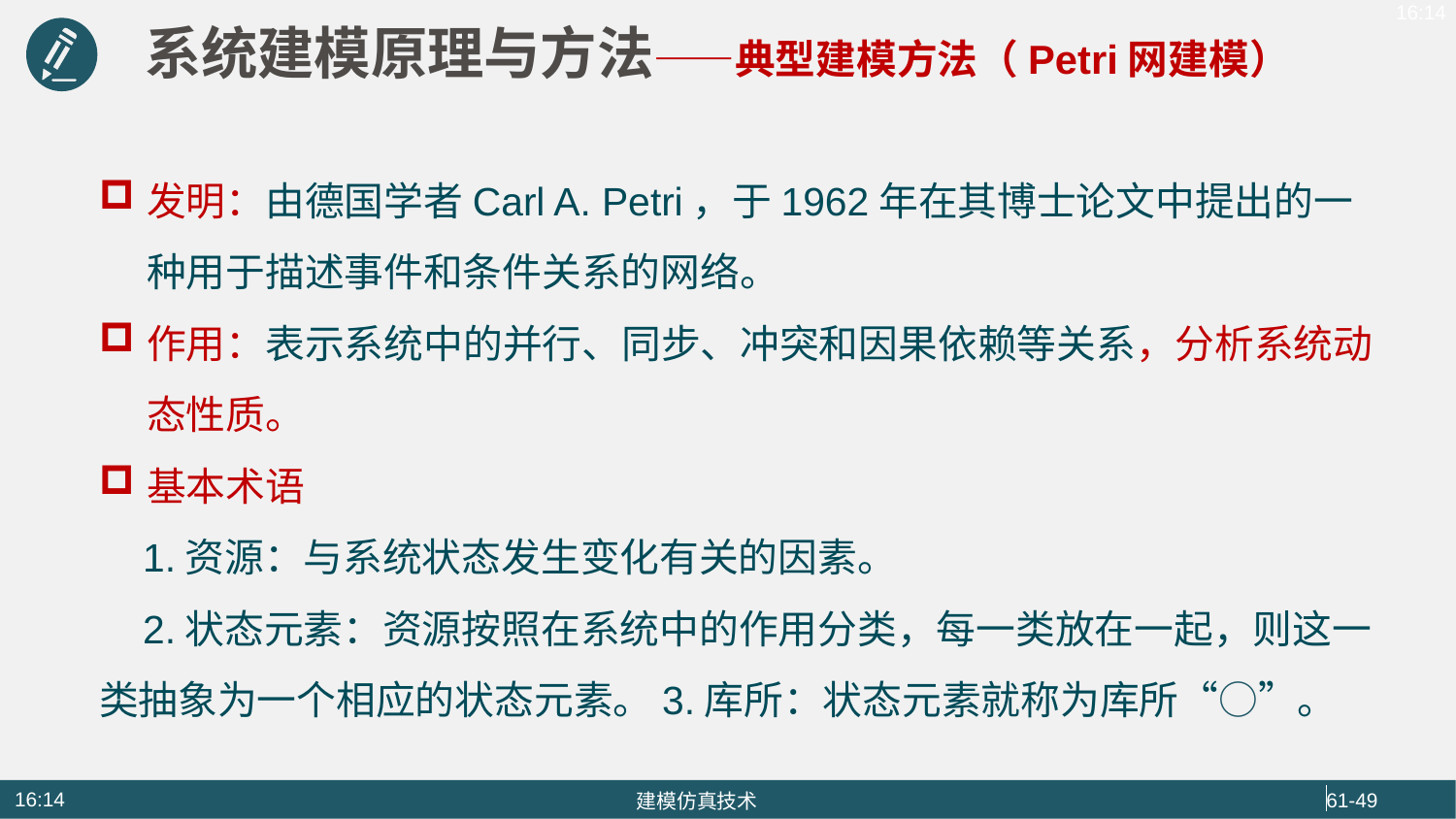

系统建模原理与方法——典型建模方法（Petri网建模）

发明：由德国学者Carl A. Petri，于1962年在其博士论文中提出的一种用于描述事件和条件关系的网络。
作用：表示系统中的并行、同步、冲突和因果依赖等关系，分析系统动态性质。
基本术语
    1.资源：与系统状态发生变化有关的因素。
    2.状态元素：资源按照在系统中的作用分类，每一类放在一起，则这一类抽象为一个相应的状态元素。3.库所：状态元素就称为库所“○”。